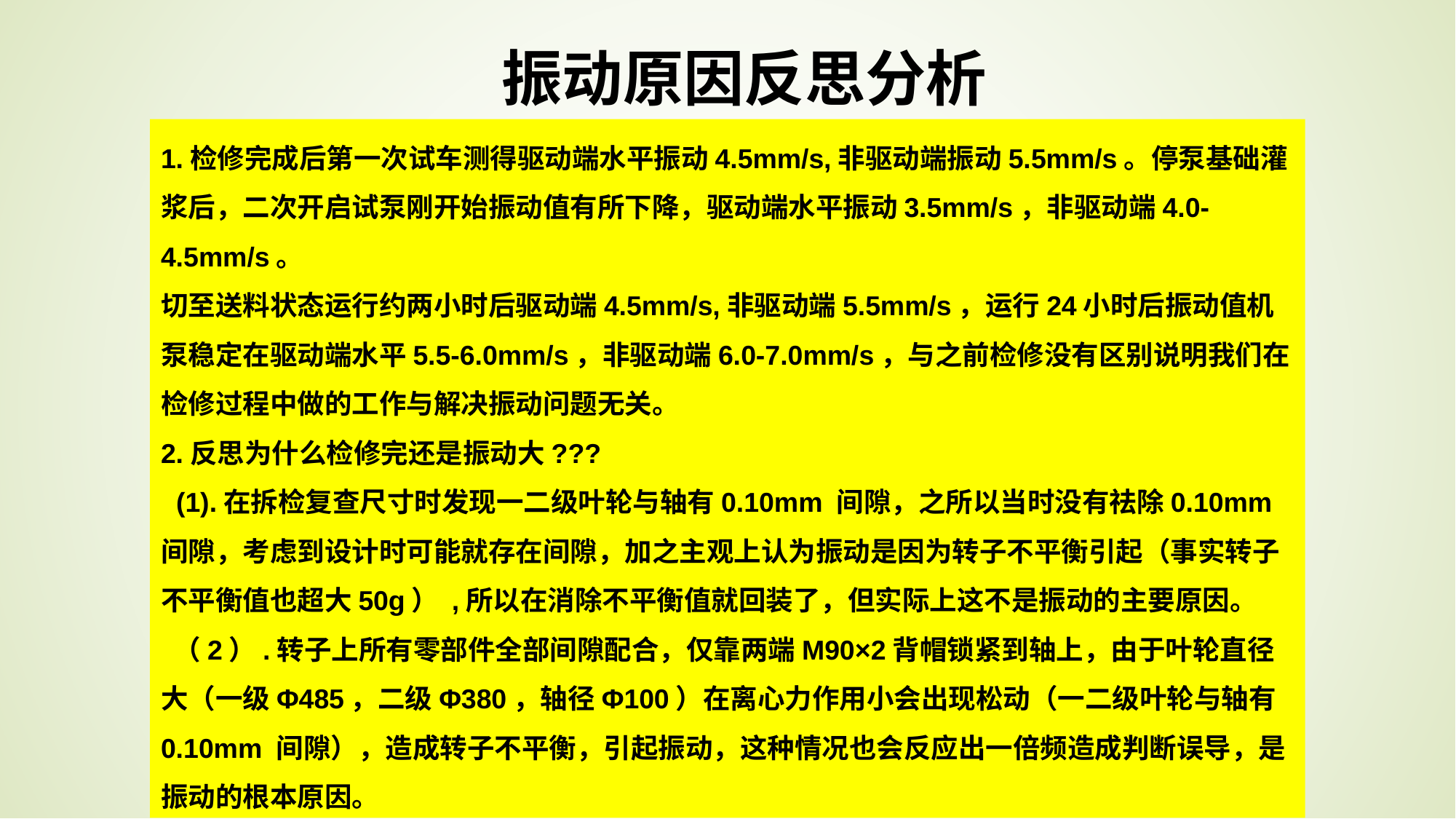

振动原因反思分析
1.检修完成后第一次试车测得驱动端水平振动4.5mm/s,非驱动端振动5.5mm/s。停泵基础灌浆后，二次开启试泵刚开始振动值有所下降，驱动端水平振动3.5mm/s，非驱动端4.0-4.5mm/s。
切至送料状态运行约两小时后驱动端4.5mm/s,非驱动端5.5mm/s，运行24小时后振动值机泵稳定在驱动端水平5.5-6.0mm/s，非驱动端6.0-7.0mm/s，与之前检修没有区别说明我们在检修过程中做的工作与解决振动问题无关。
2.反思为什么检修完还是振动大???
  (1).在拆检复查尺寸时发现一二级叶轮与轴有0.10mm 间隙，之所以当时没有祛除0.10mm间隙，考虑到设计时可能就存在间隙，加之主观上认为振动是因为转子不平衡引起（事实转子不平衡值也超大50g） ,所以在消除不平衡值就回装了，但实际上这不是振动的主要原因。
 （2）.转子上所有零部件全部间隙配合，仅靠两端M90×2背帽锁紧到轴上，由于叶轮直径大（一级Φ485，二级Φ380，轴径Φ100）在离心力作用小会出现松动（一二级叶轮与轴有0.10mm 间隙），造成转子不平衡，引起振动，这种情况也会反应出一倍频造成判断误导，是振动的根本原因。